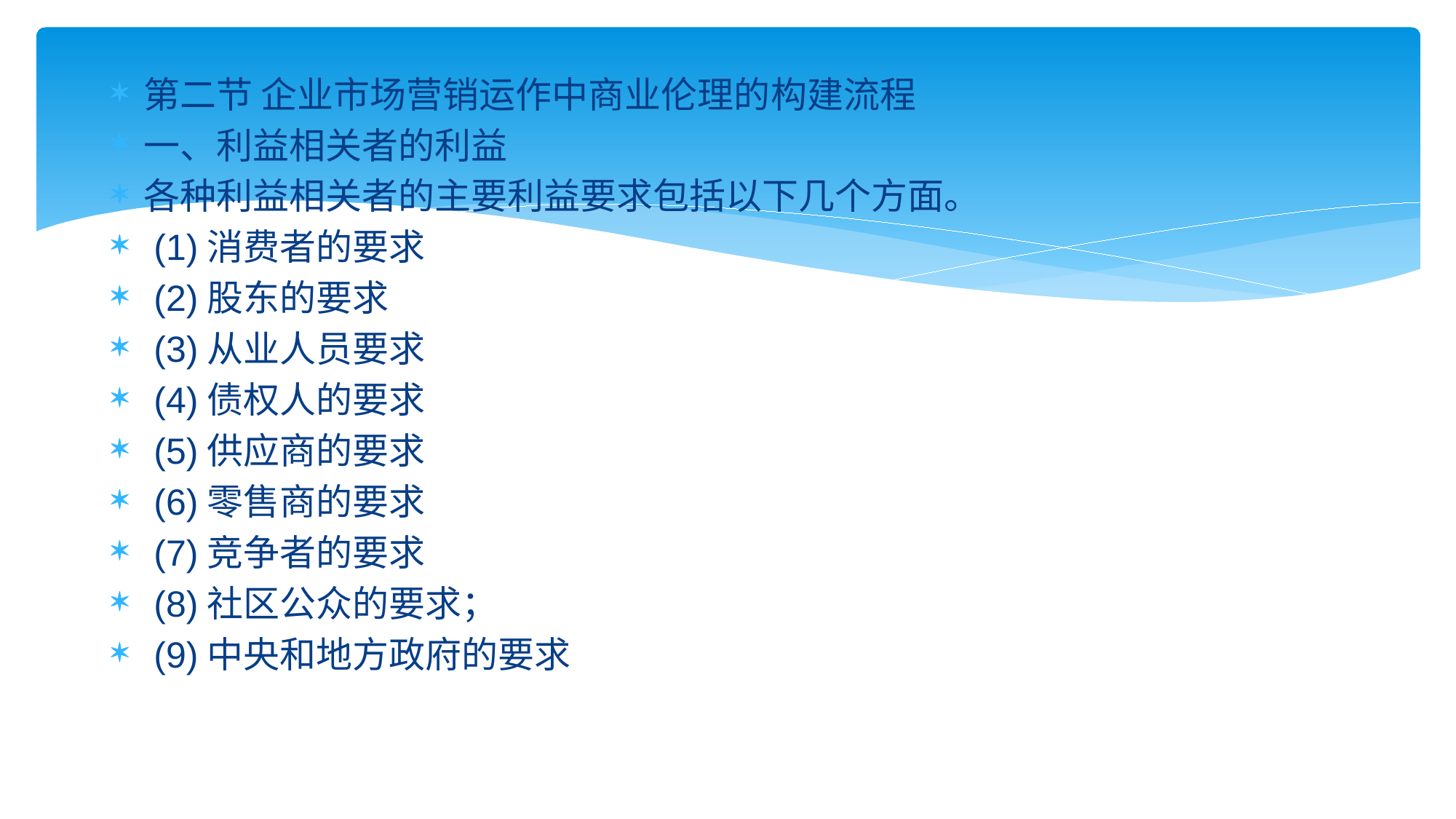

第二节 企业市场营销运作中商业伦理的构建流程
一、利益相关者的利益
各种利益相关者的主要利益要求包括以下几个方面。
 (1)消费者的要求
 (2)股东的要求
 (3)从业人员要求
 (4)债权人的要求
 (5)供应商的要求
 (6)零售商的要求
 (7)竞争者的要求
 (8)社区公众的要求；
 (9)中央和地方政府的要求